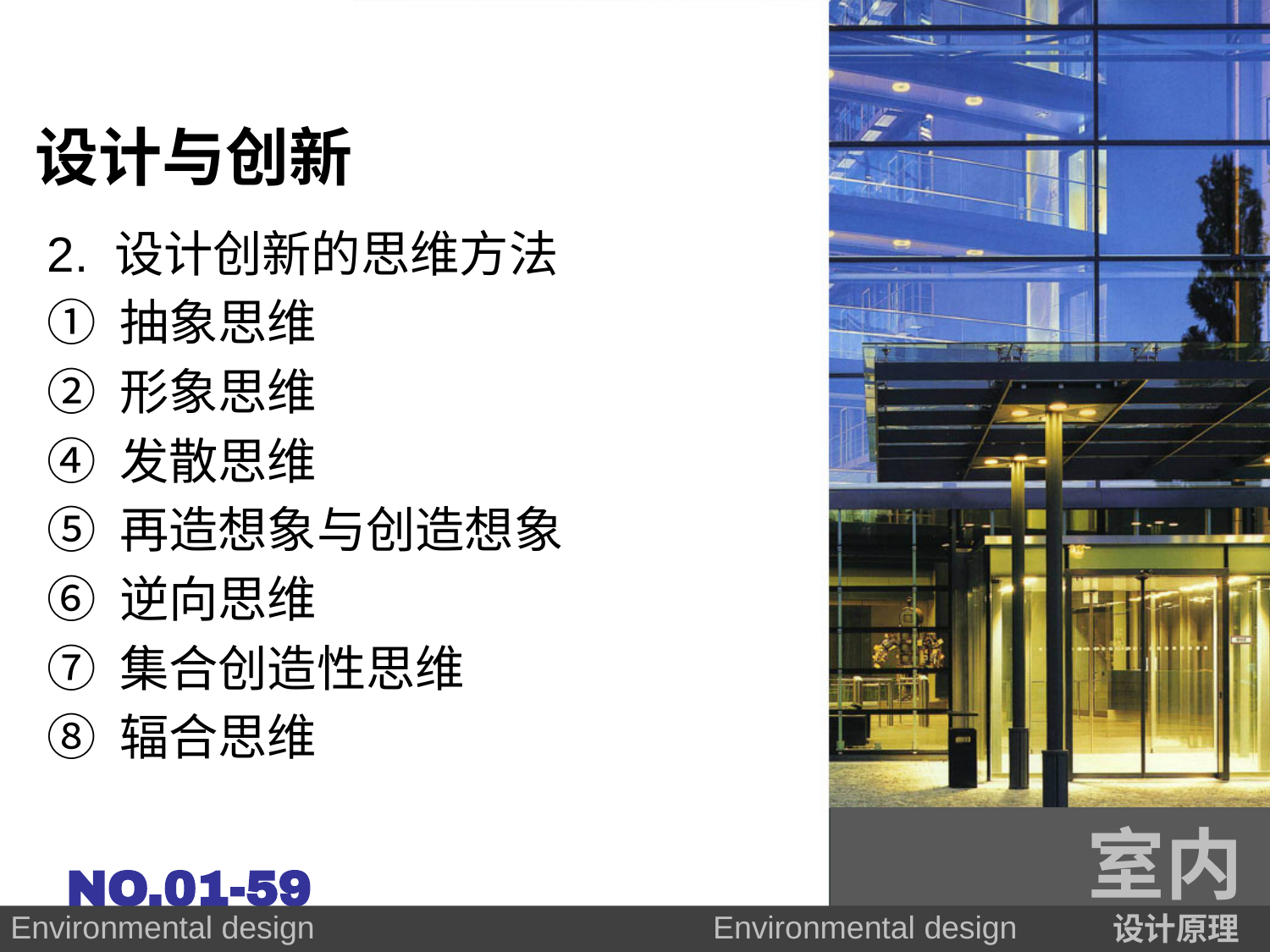

# 设计与创新
2. 设计创新的思维方法
① 抽象思维
② 形象思维
④ 发散思维
⑤ 再造想象与创造想象
⑥ 逆向思维
⑦ 集合创造性思维
⑧ 辐合思维
室内

NO.01-59
设计原理
Environmental design
Environmental design